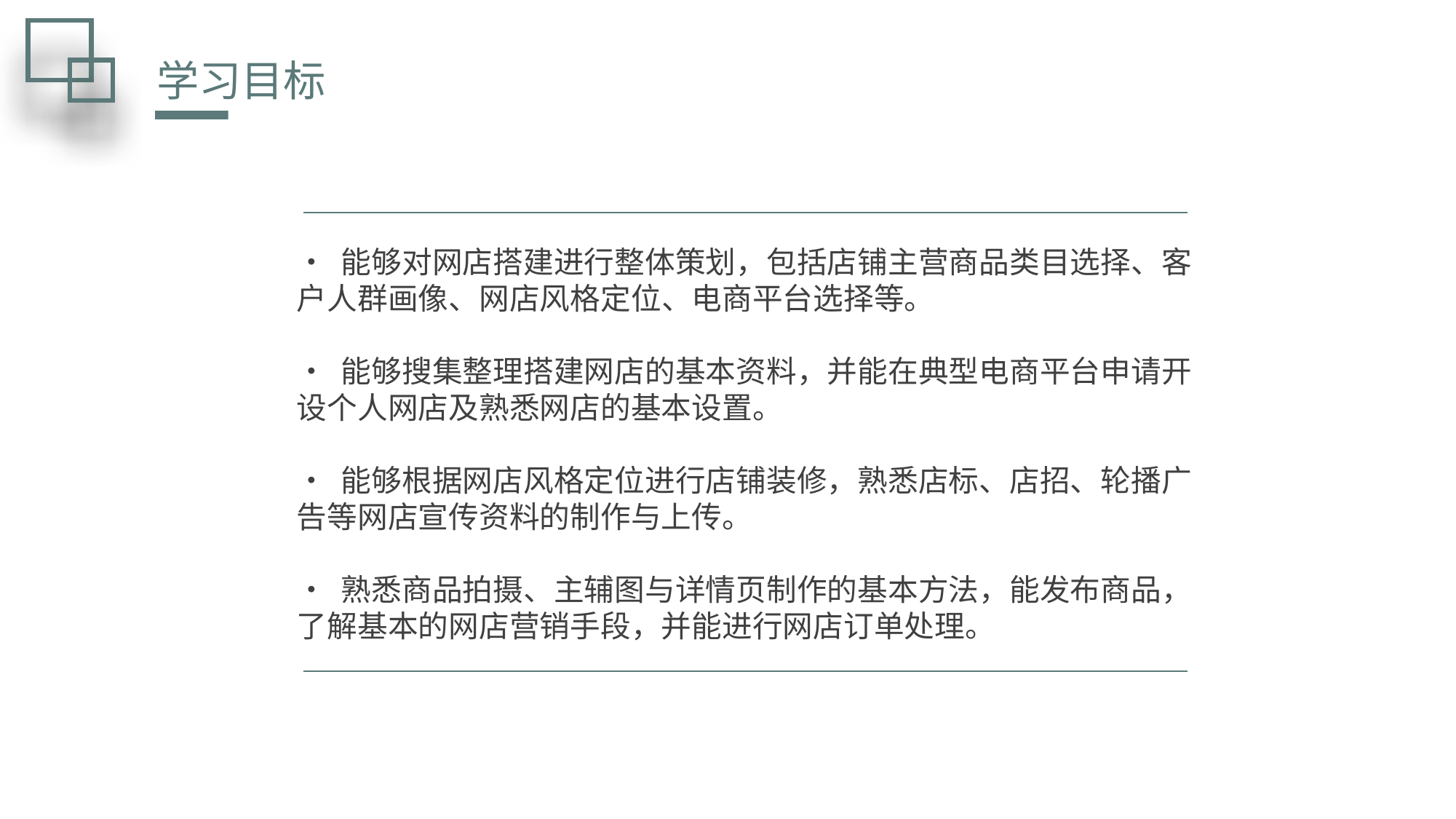

学习目标

• 能够对网店搭建进行整体策划，包括店铺主营商品类目选择、客户人群画像、网店风格定位、电商平台选择等。

• 能够搜集整理搭建网店的基本资料，并能在典型电商平台申请开设个人网店及熟悉网店的基本设置。

• 能够根据网店风格定位进行店铺装修，熟悉店标、店招、轮播广告等网店宣传资料的制作与上传。

• 熟悉商品拍摄、主辅图与详情页制作的基本方法，能发布商品，了解基本的网店营销手段，并能进行网店订单处理。